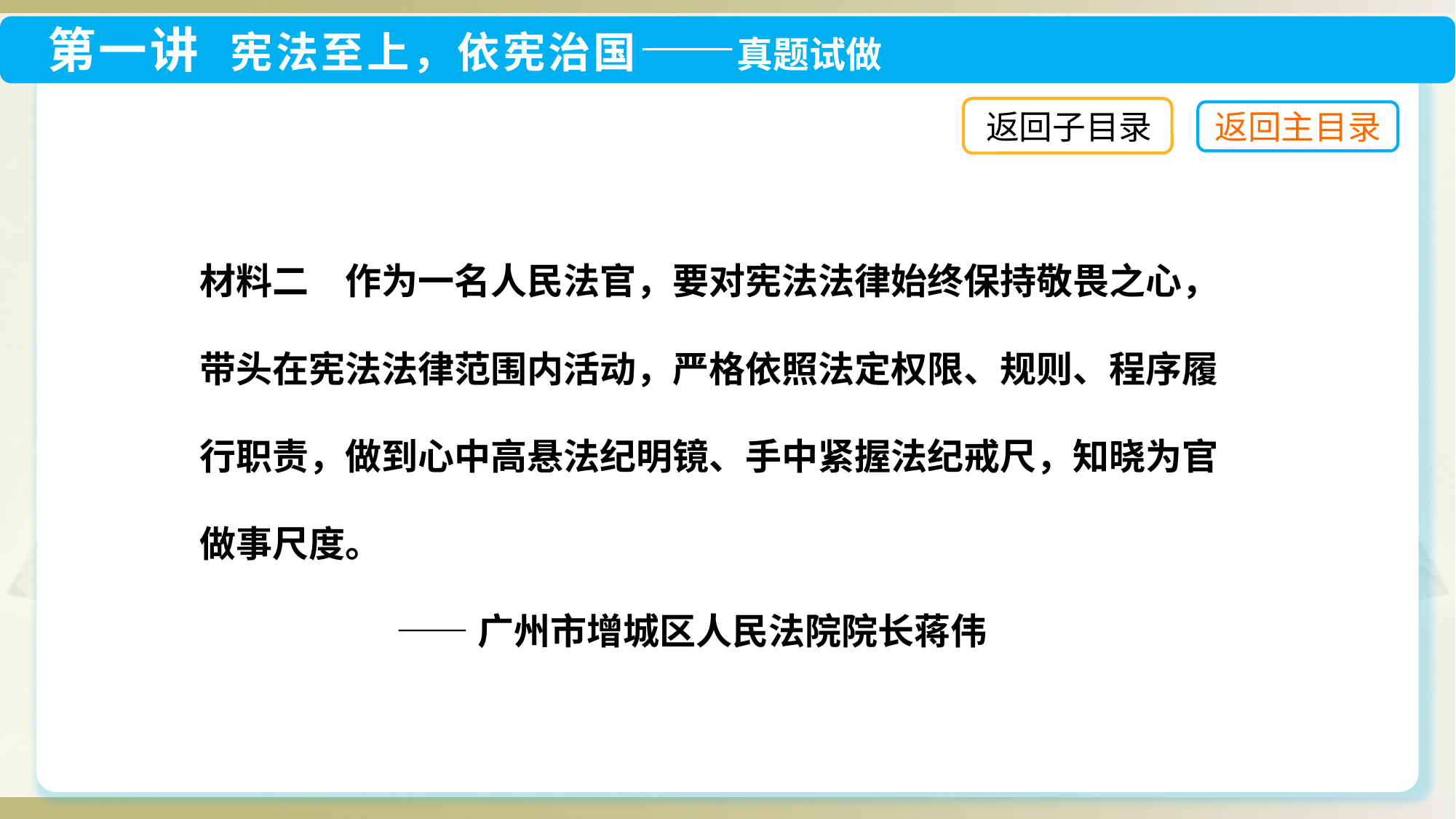

返回子目录

材料二　作为一名人民法官，要对宪法法律始终保持敬畏之心，带头在宪法法律范围内活动，严格依照法定权限、规则、程序履行职责，做到心中高悬法纪明镜、手中紧握法纪戒尺，知晓为官做事尺度。
                        ——广州市增城区人民法院院长蒋伟